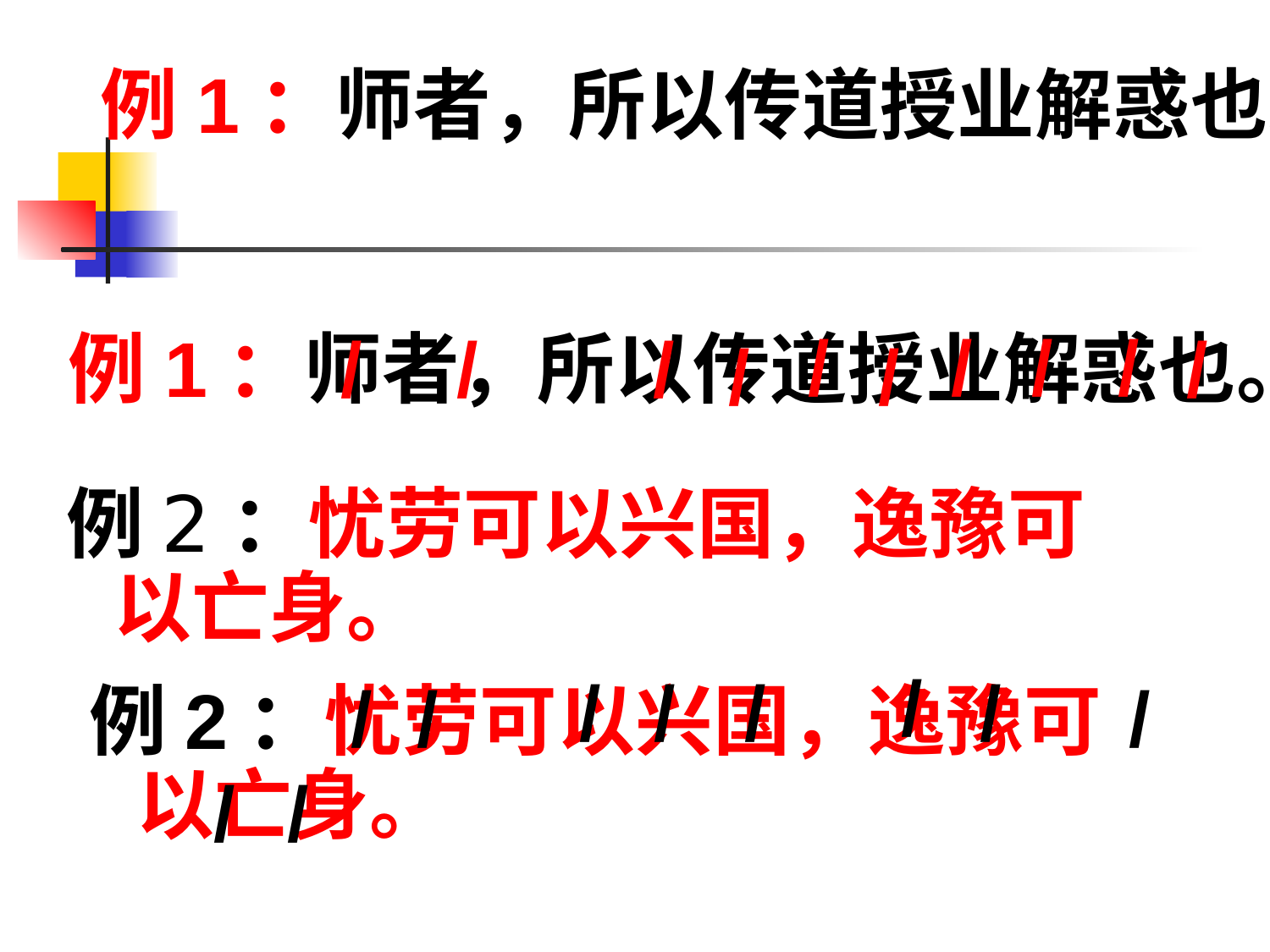

例1：师者，所以传道授业解惑也。
/
/
/
/
例1：师者，所以传道授业解惑也。
/
/
/
/
/
/
例2：忧劳可以兴国，逸豫可以亡身。
/
/
/
/
/
例2：忧劳可以兴国，逸豫可以亡身。
/
/
/
/
/